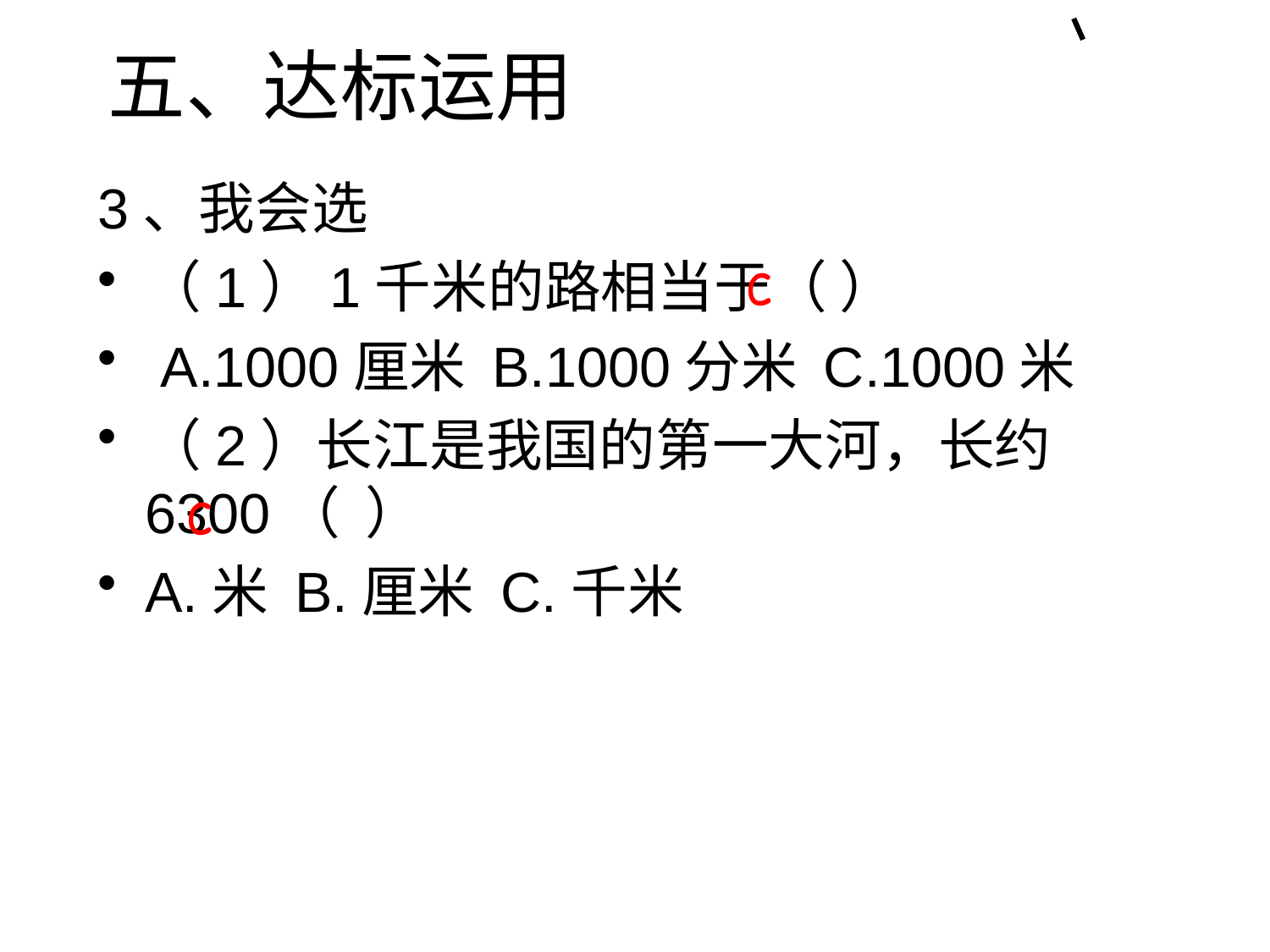

# 五、达标运用
3、我会选
（1）1千米的路相当于（ ）
 A.1000厘米 B.1000分米 C.1000米
（2）长江是我国的第一大河，长约6300（  ）
A.米 B.厘米 C.千米
C
C